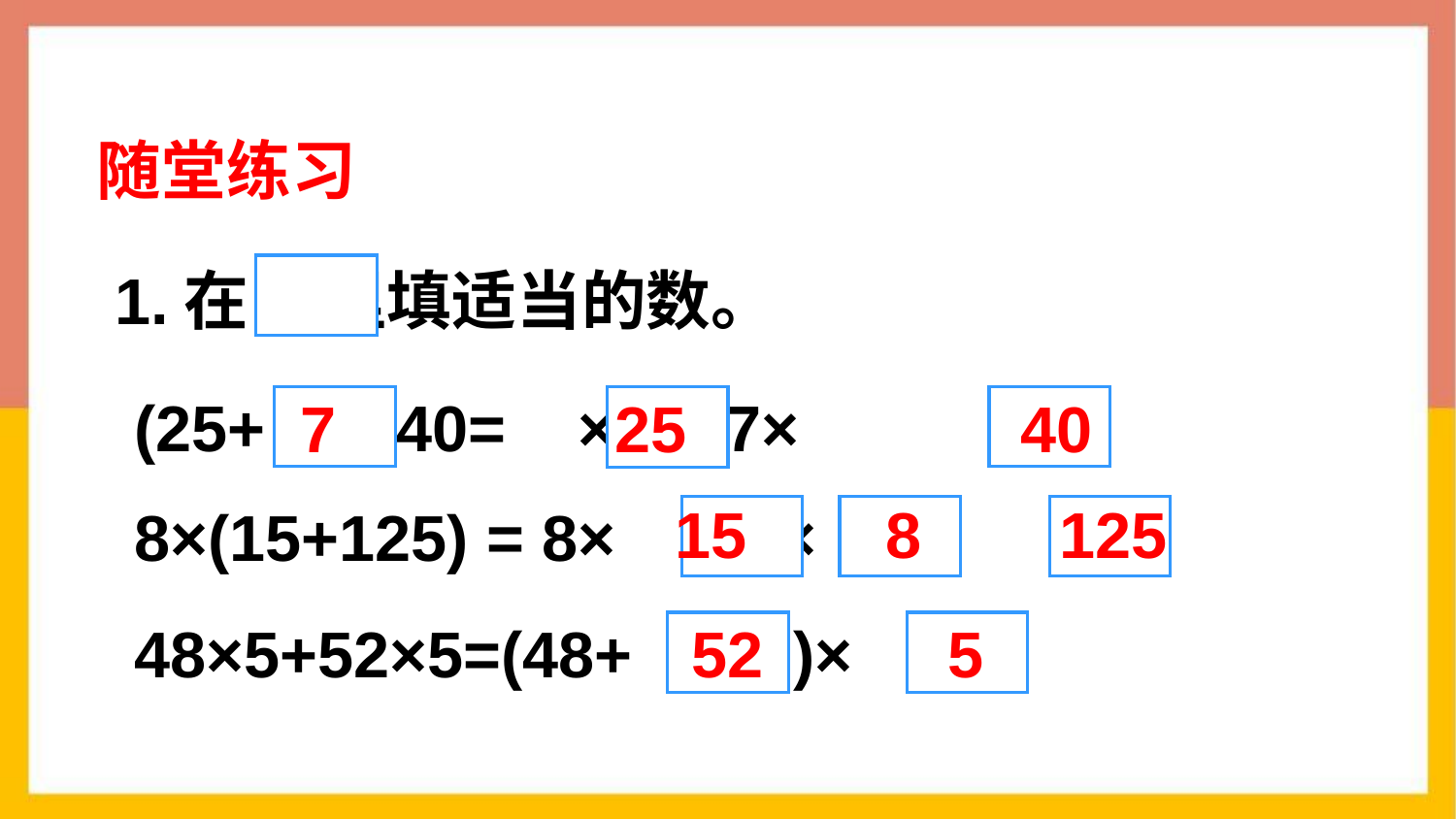

随堂练习
1.在     里填适当的数。

(25+    )×40=    ×40+7×
7
25
40

15
8
125
8×(15+125) = 8×    +   ×

48×5+52×5=(48+         )×
52
5